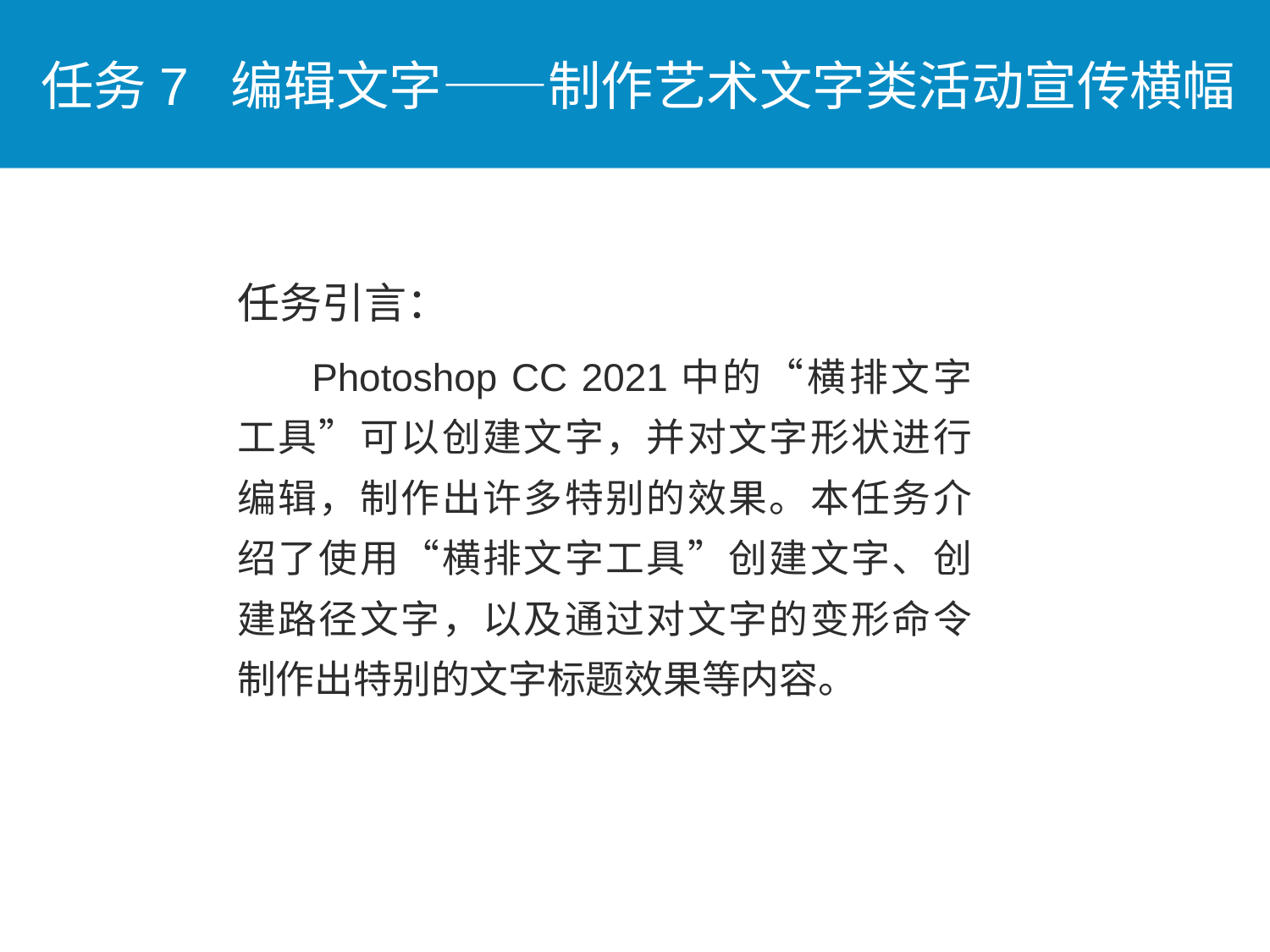

任务7  编辑文字——制作艺术文字类活动宣传横幅
任务引言：
Photoshop CC 2021中的“横排文字工具”可以创建文字，并对文字形状进行编辑，制作出许多特别的效果。本任务介绍了使用“横排文字工具”创建文字、创建路径文字，以及通过对文字的变形命令制作出特别的文字标题效果等内容。